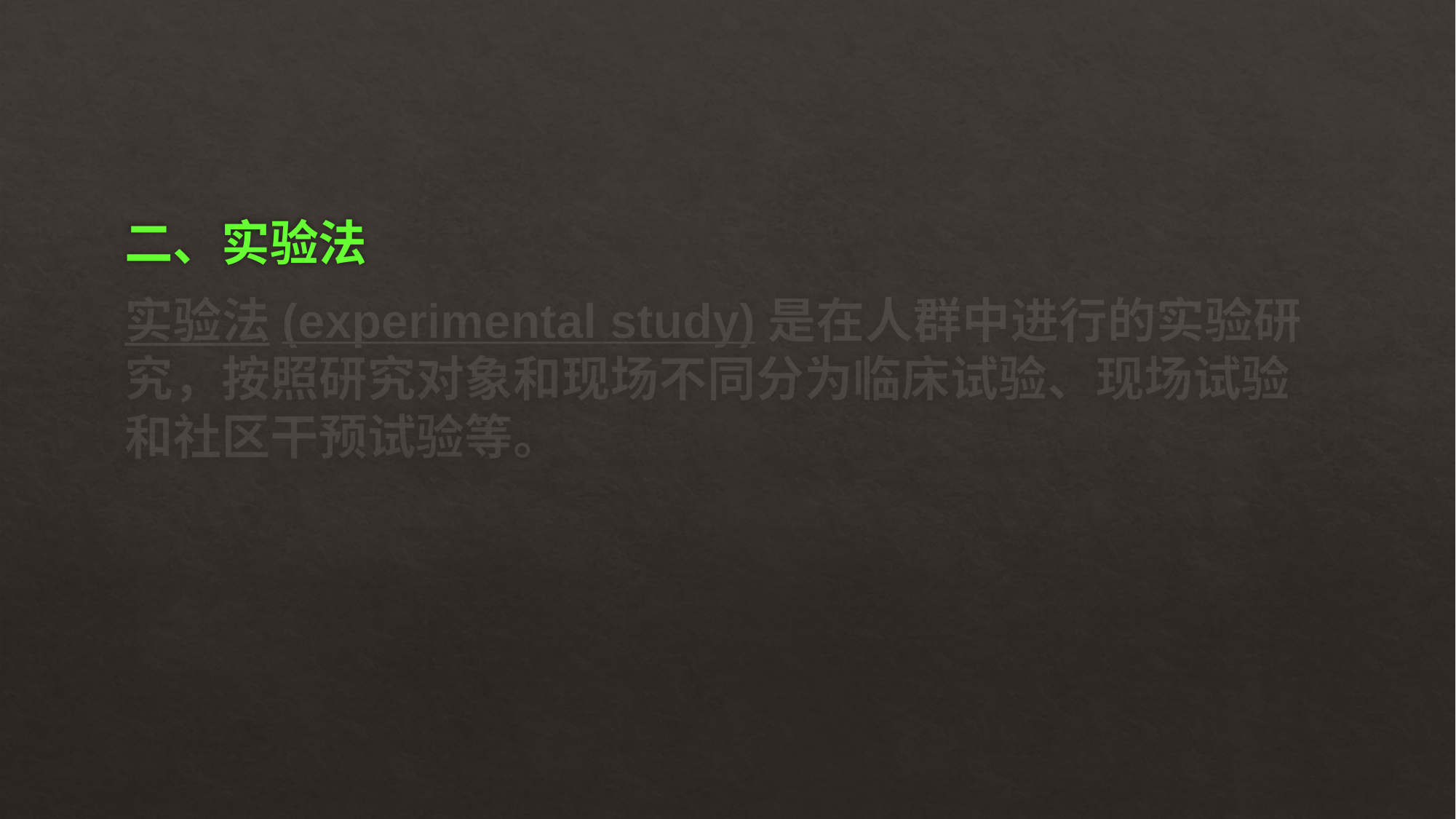

#
二、实验法
实验法(experimental study)是在人群中进行的实验研究，按照研究对象和现场不同分为临床试验、现场试验和社区干预试验等。